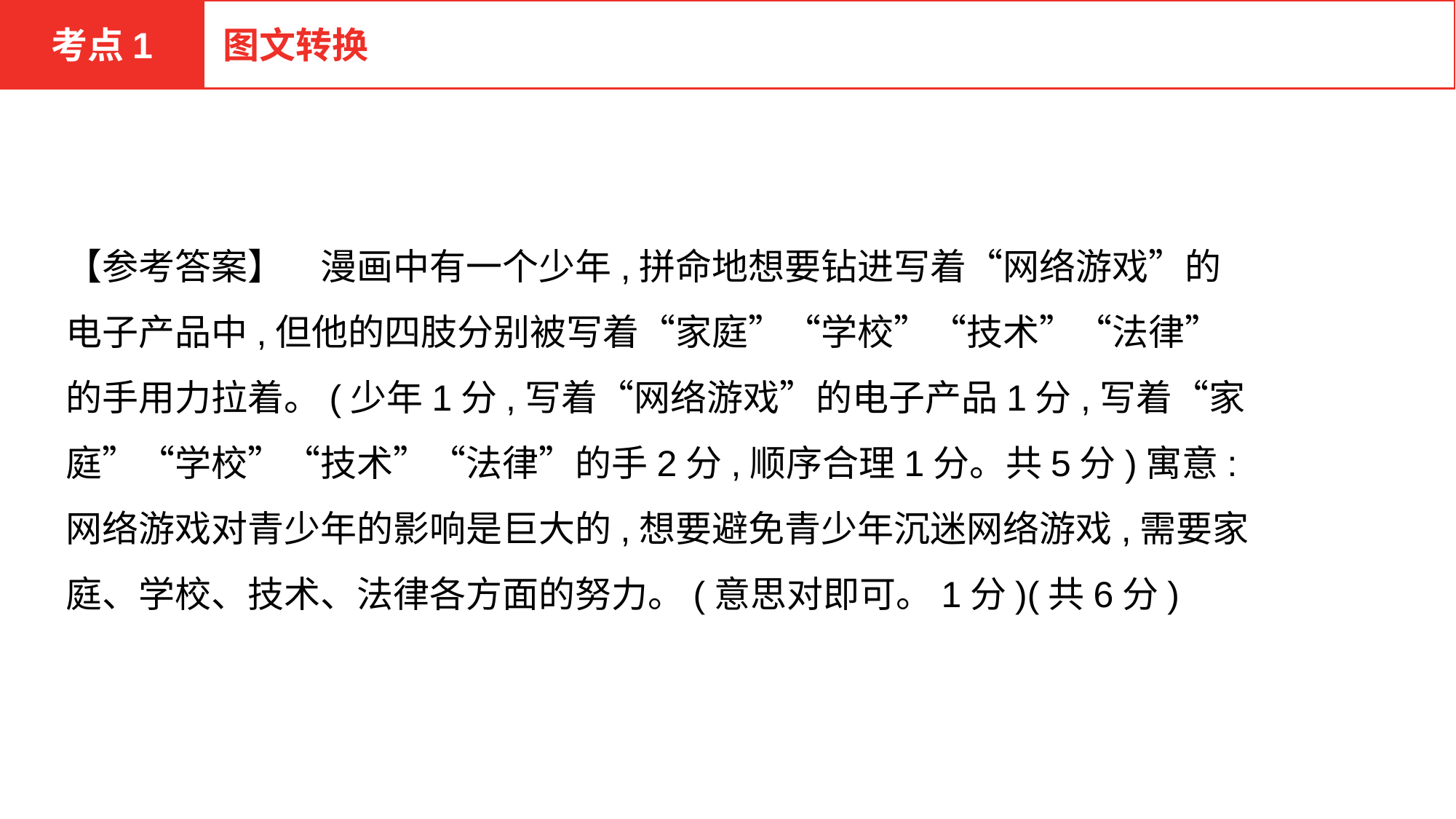

考点1
图文转换
【参考答案】　漫画中有一个少年,拼命地想要钻进写着“网络游戏”的电子产品中,但他的四肢分别被写着“家庭”“学校”“技术”“法律”的手用力拉着。(少年1分,写着“网络游戏”的电子产品1分,写着“家庭”“学校”“技术”“法律”的手2分,顺序合理1分。共5分)寓意:网络游戏对青少年的影响是巨大的,想要避免青少年沉迷网络游戏,需要家庭、学校、技术、法律各方面的努力。(意思对即可。1分)(共6分)